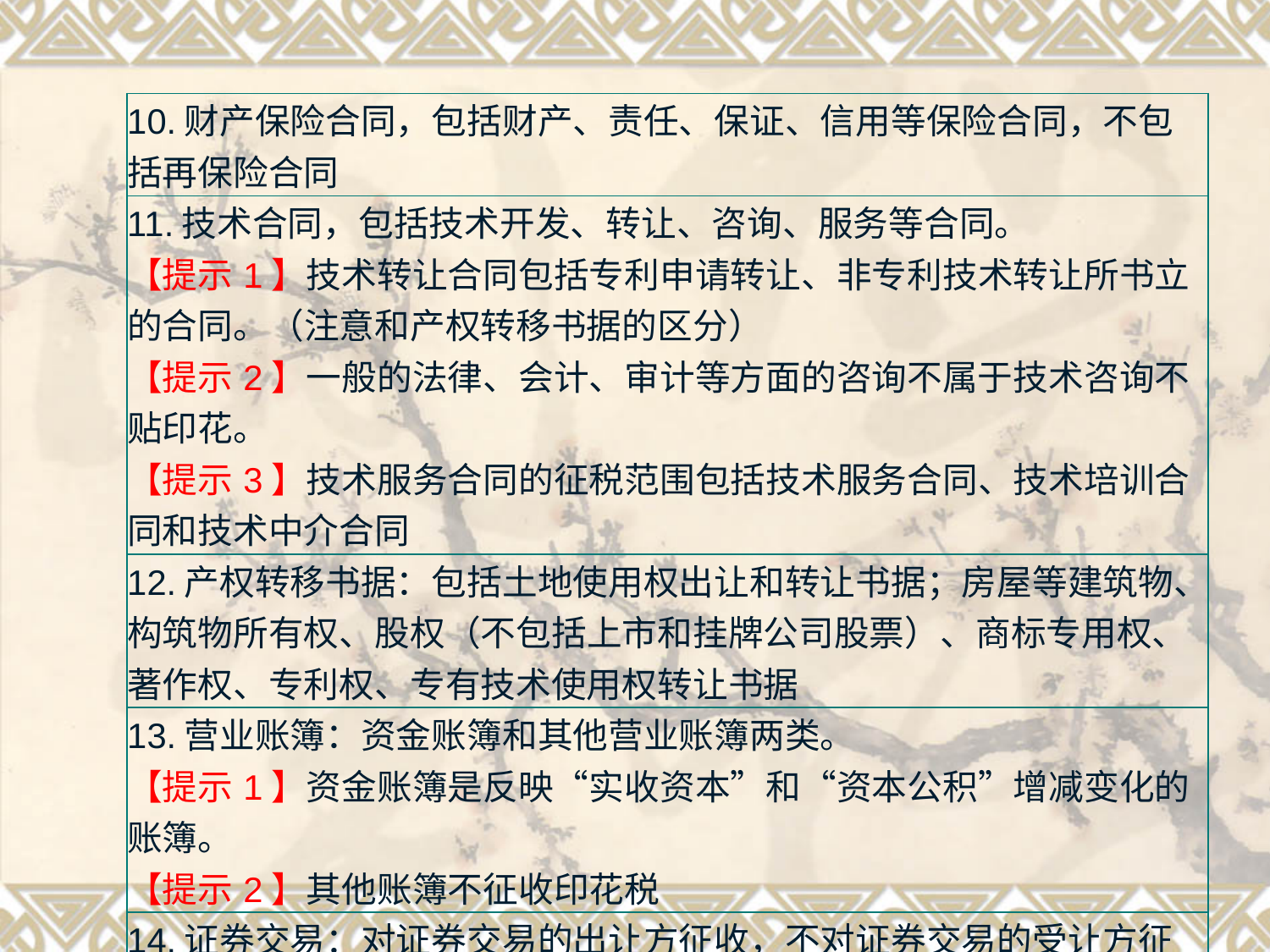

| 10.财产保险合同，包括财产、责任、保证、信用等保险合同，不包括再保险合同 |
| --- |
| 11.技术合同，包括技术开发、转让、咨询、服务等合同。 【提示1】技术转让合同包括专利申请转让、非专利技术转让所书立的合同。（注意和产权转移书据的区分） 【提示2】一般的法律、会计、审计等方面的咨询不属于技术咨询不贴印花。 【提示3】技术服务合同的征税范围包括技术服务合同、技术培训合同和技术中介合同 |
| 12.产权转移书据：包括土地使用权出让和转让书据；房屋等建筑物、构筑物所有权、股权（不包括上市和挂牌公司股票）、商标专用权、著作权、专利权、专有技术使用权转让书据 |
| 13.营业账簿：资金账簿和其他营业账簿两类。 【提示1】资金账簿是反映“实收资本”和“资本公积”增减变化的账簿。 【提示2】其他账簿不征收印花税 |
| 14.证券交易：对证券交易的出让方征收，不对证券交易的受让方征收 |